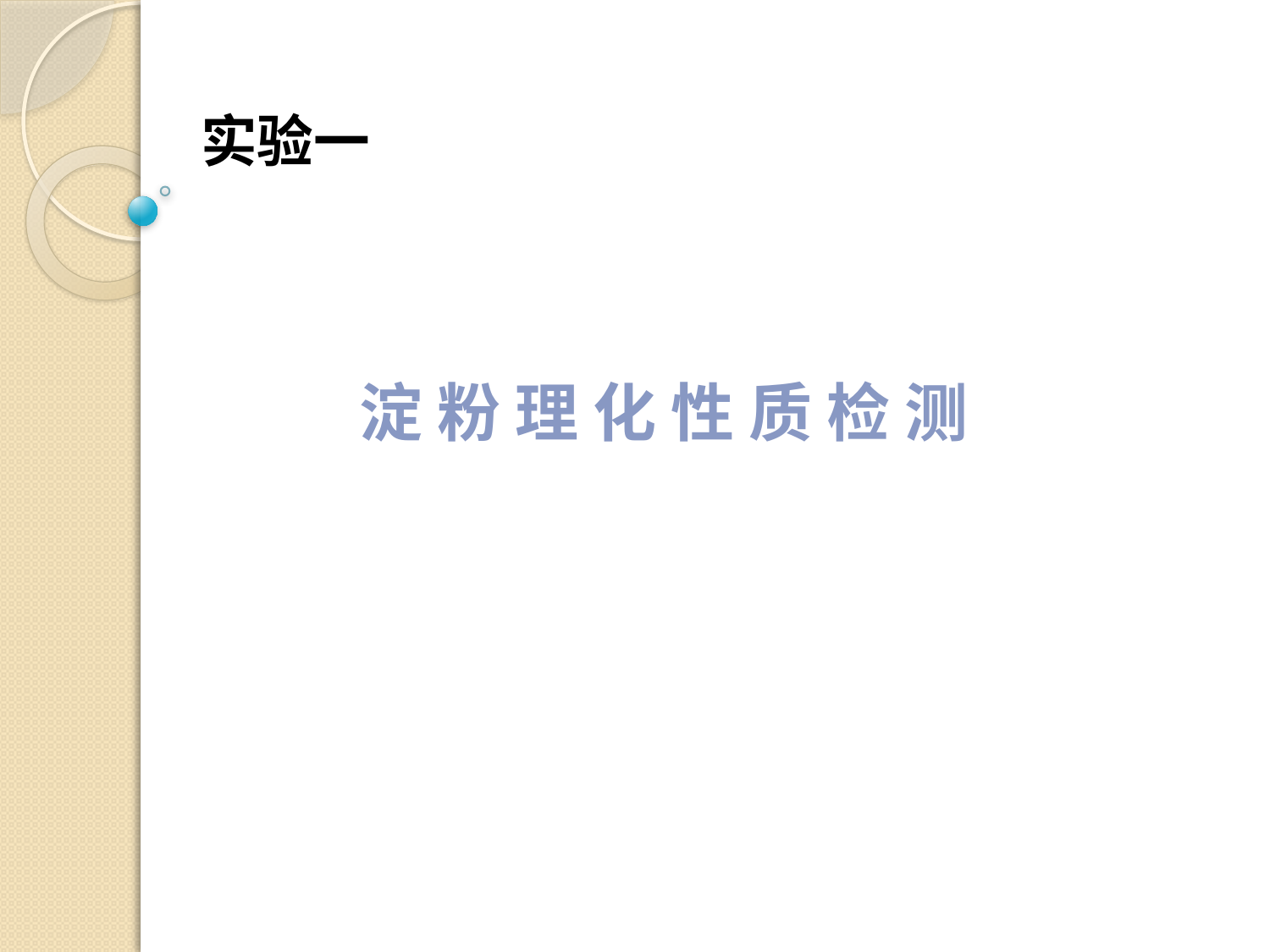

实验一
 淀 粉 理 化 性 质 检 测